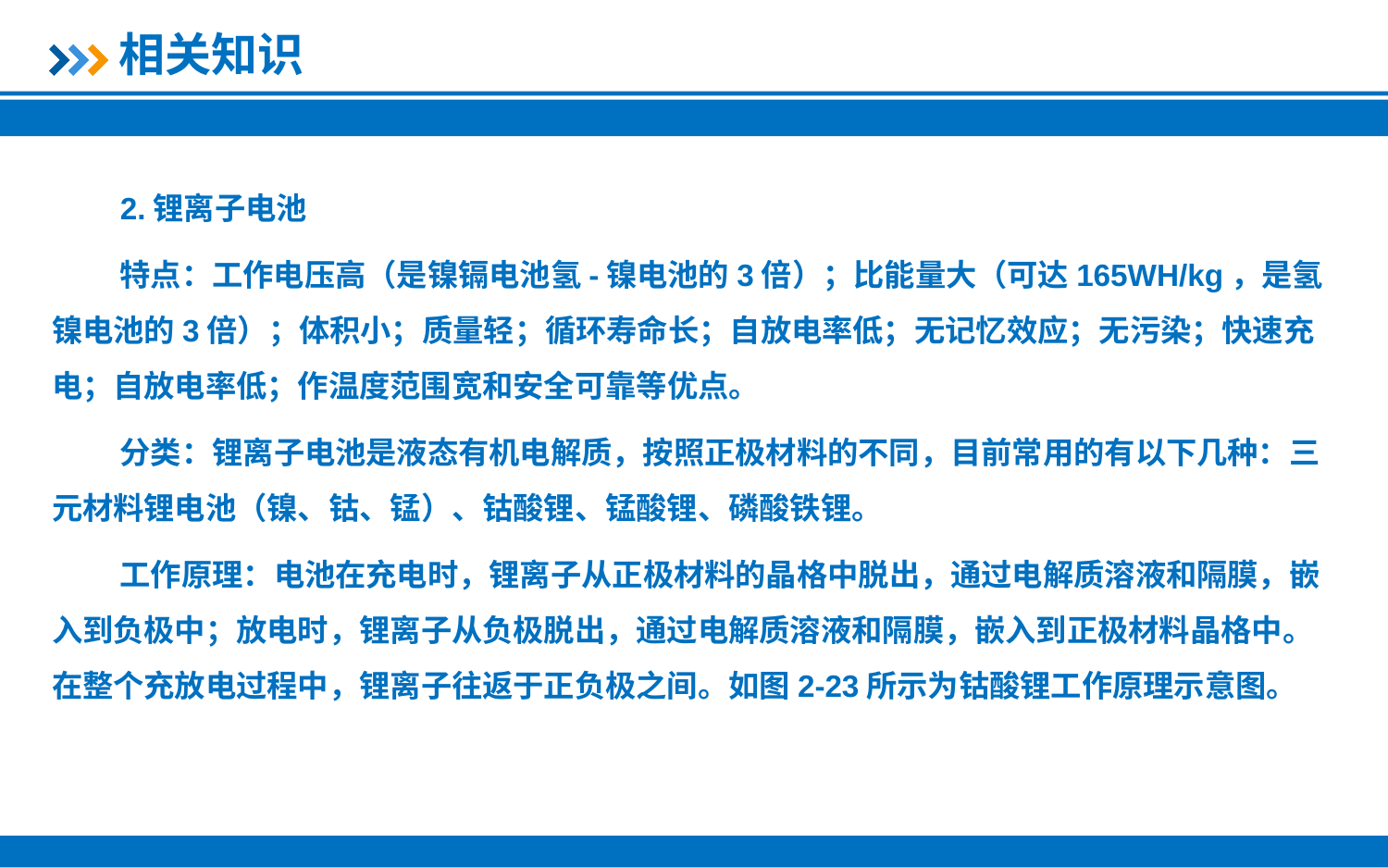

相关知识
2.锂离子电池
特点：工作电压高（是镍镉电池氢-镍电池的3倍）；比能量大（可达165WH/kg，是氢镍电池的3倍）；体积小；质量轻；循环寿命长；自放电率低；无记忆效应；无污染；快速充电；自放电率低；作温度范围宽和安全可靠等优点。
分类：锂离子电池是液态有机电解质，按照正极材料的不同，目前常用的有以下几种：三元材料锂电池（镍、钴、锰）、钴酸锂、锰酸锂、磷酸铁锂。
工作原理：电池在充电时，锂离子从正极材料的晶格中脱出，通过电解质溶液和隔膜，嵌入到负极中；放电时，锂离子从负极脱出，通过电解质溶液和隔膜，嵌入到正极材料晶格中。在整个充放电过程中，锂离子往返于正负极之间。如图2-23所示为钴酸锂工作原理示意图。